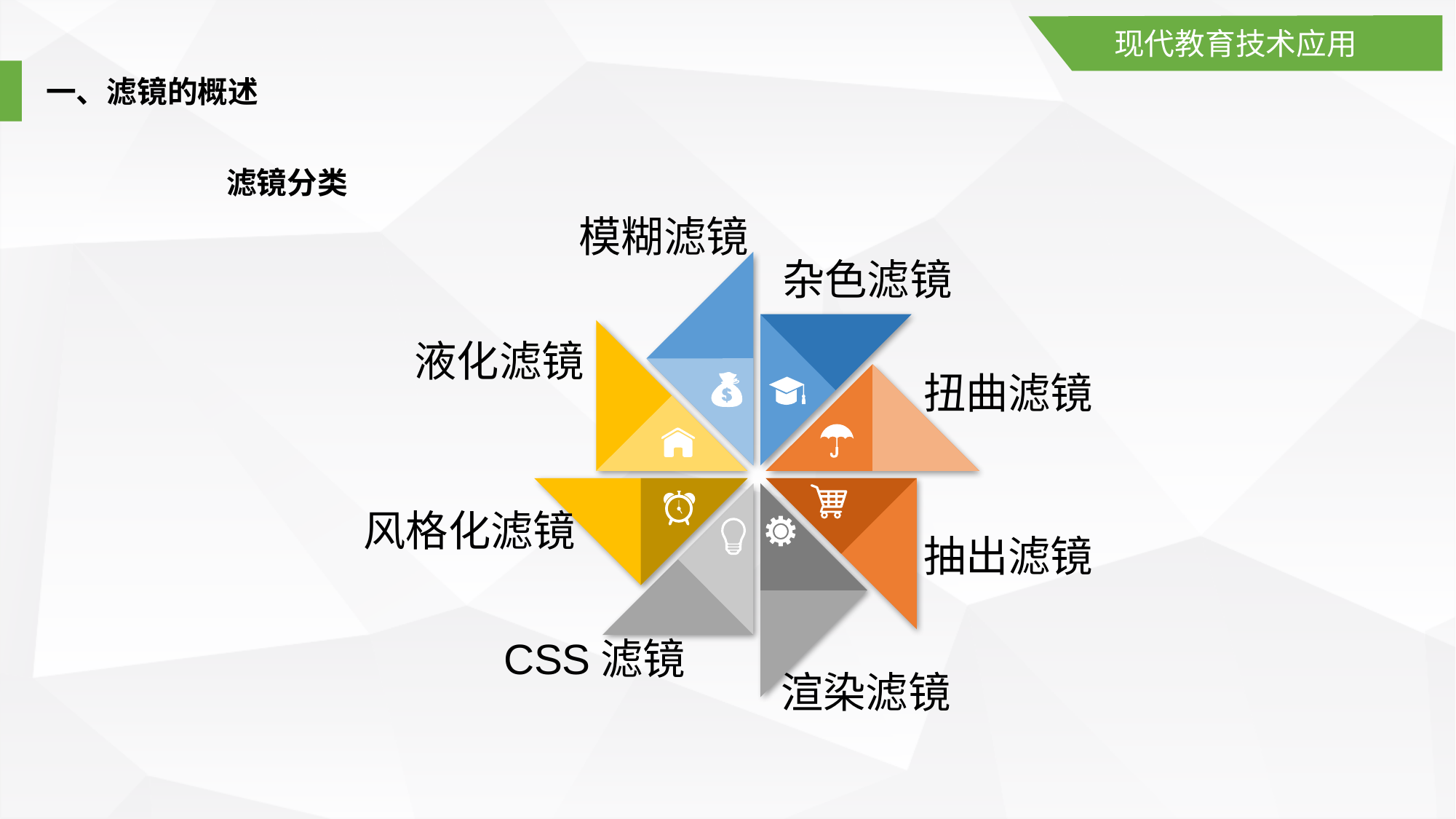

现代教育技术应用

一、滤镜的概述
滤镜分类
模糊滤镜
杂色滤镜

液化滤镜

扭曲滤镜

风格化滤镜

抽出滤镜
CSS滤镜
渲染滤镜